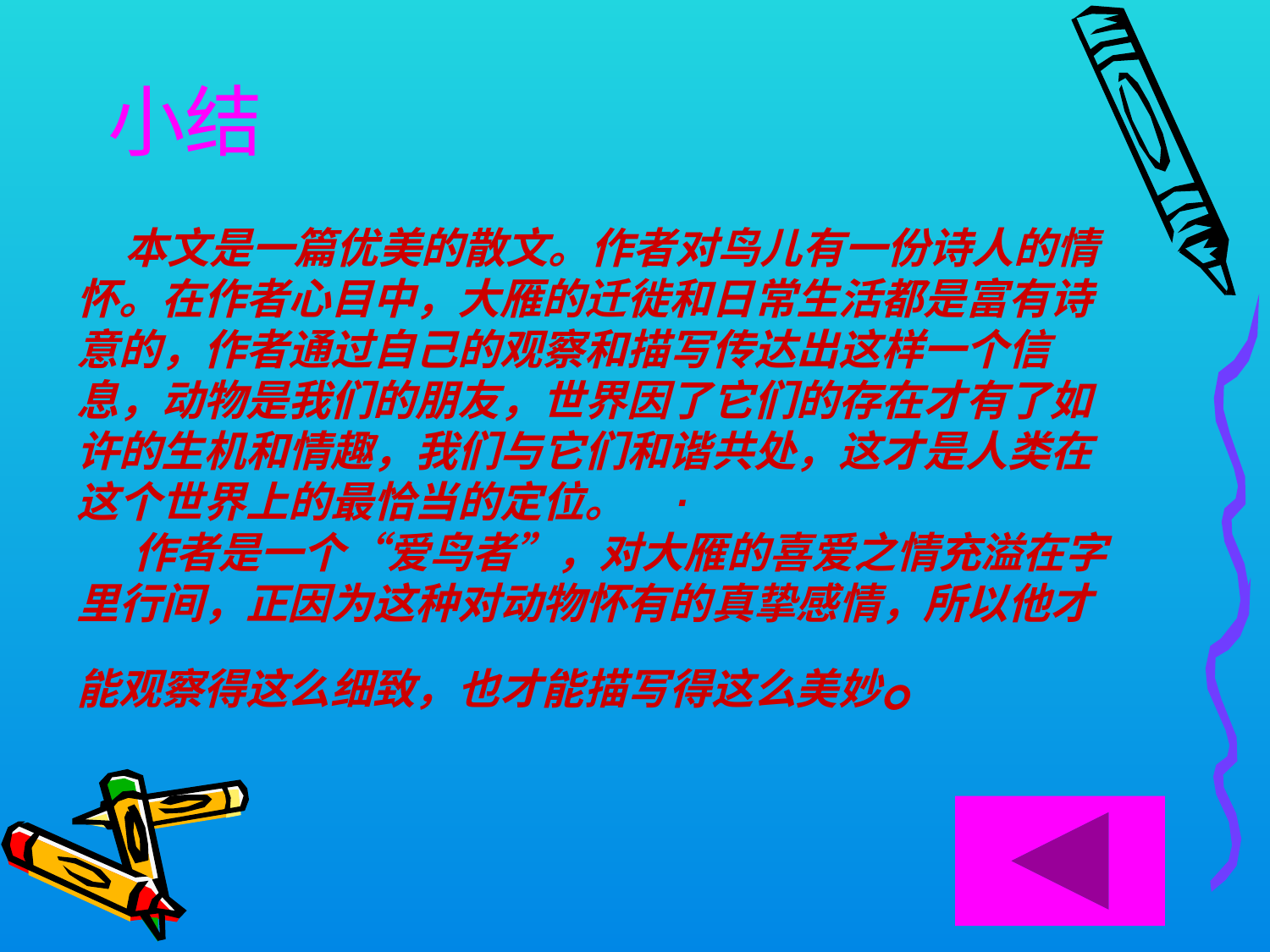

小结
    本文是一篇优美的散文。作者对鸟儿有一份诗人的情怀。在作者心目中，大雁的迁徙和日常生活都是富有诗意的，作者通过自己的观察和描写传达出这样一个信息，动物是我们的朋友，世界因了它们的存在才有了如许的生机和情趣，我们与它们和谐共处，这才是人类在这个世界上的最恰当的定位。    ·
    作者是一个“爱鸟者”，对大雁的喜爱之情充溢在字里行间，正因为这种对动物怀有的真挚感情，所以他才能观察得这么细致，也才能描写得这么美妙。